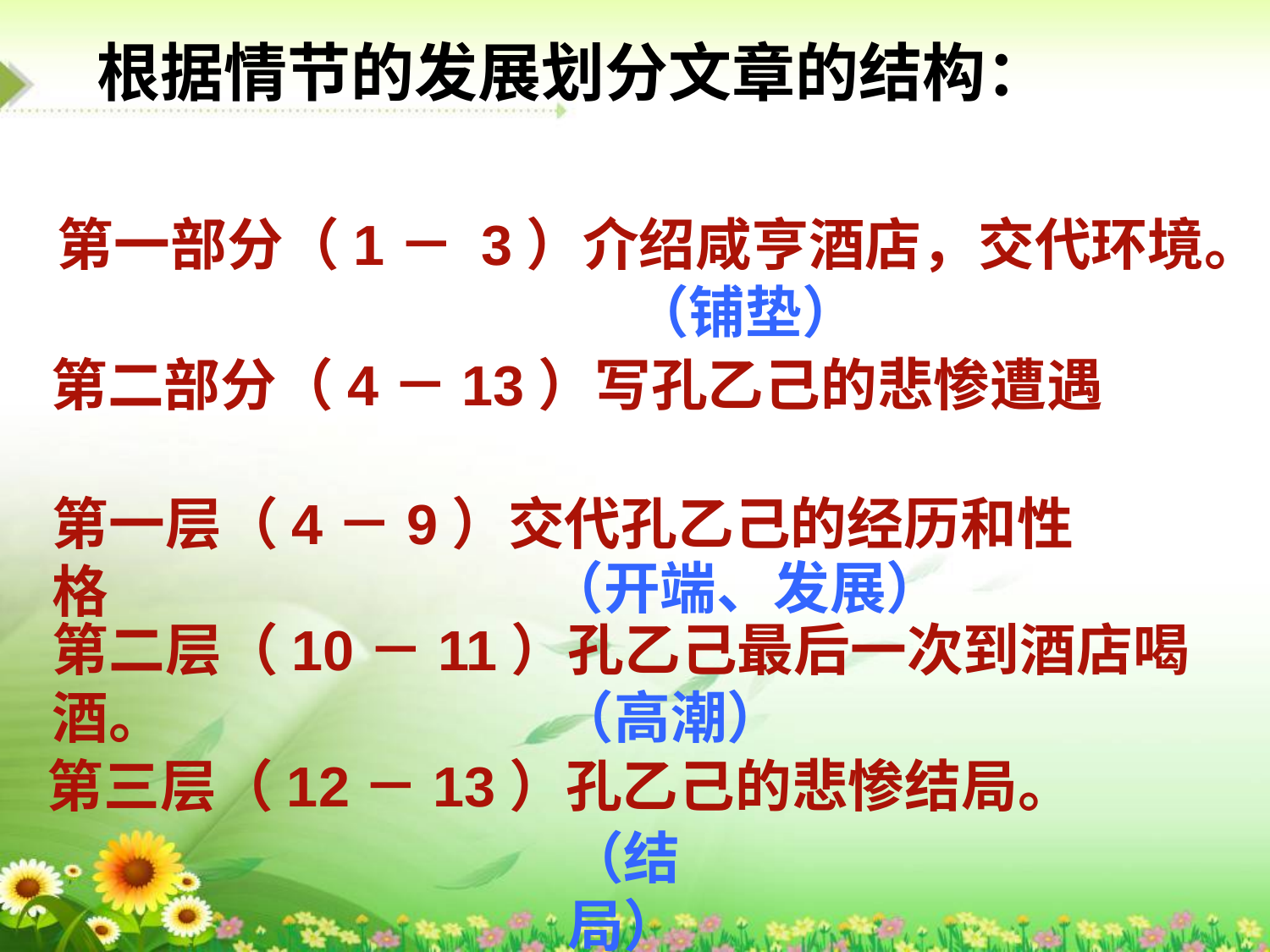

根据情节的发展划分文章的结构：
第一部分（1－ 3）介绍咸亨酒店，交代环境。
（铺垫）
 第二部分（4－13）写孔乙己的悲惨遭遇
第一层（4－9）交代孔乙己的经历和性格
（开端、发展）
第二层（10－11）孔乙己最后一次到酒店喝酒。
（高潮）
第三层（12－13）孔乙己的悲惨结局。
（结局）